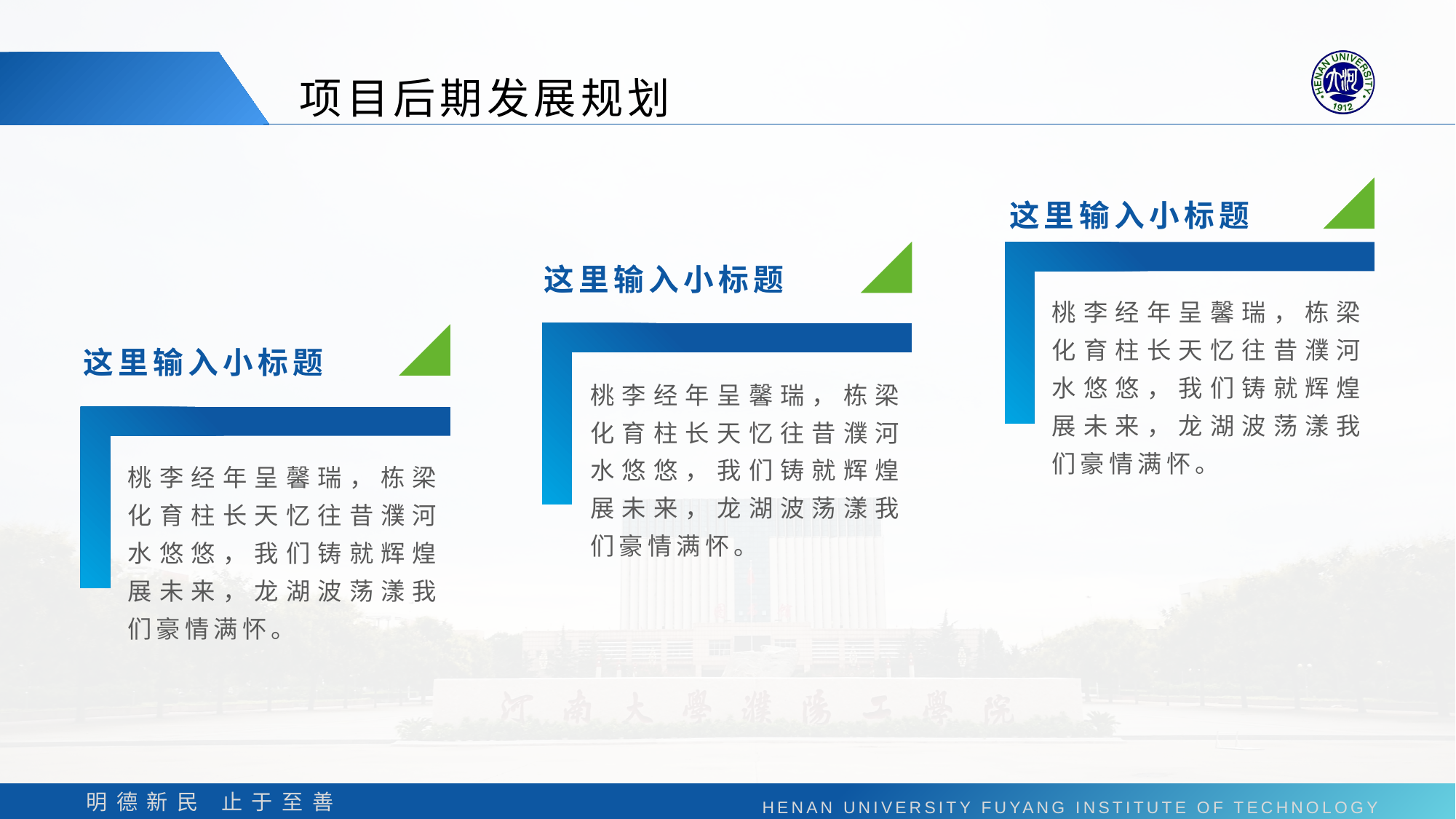

项目后期发展规划

这里输入小标题

这里输入小标题
桃李经年呈馨瑞，栋梁化育柱长天忆往昔濮河水悠悠，我们铸就辉煌展未来，龙湖波荡漾我们豪情满怀。

这里输入小标题
桃李经年呈馨瑞，栋梁化育柱长天忆往昔濮河水悠悠，我们铸就辉煌展未来，龙湖波荡漾我们豪情满怀。
桃李经年呈馨瑞，栋梁化育柱长天忆往昔濮河水悠悠，我们铸就辉煌展未来，龙湖波荡漾我们豪情满怀。